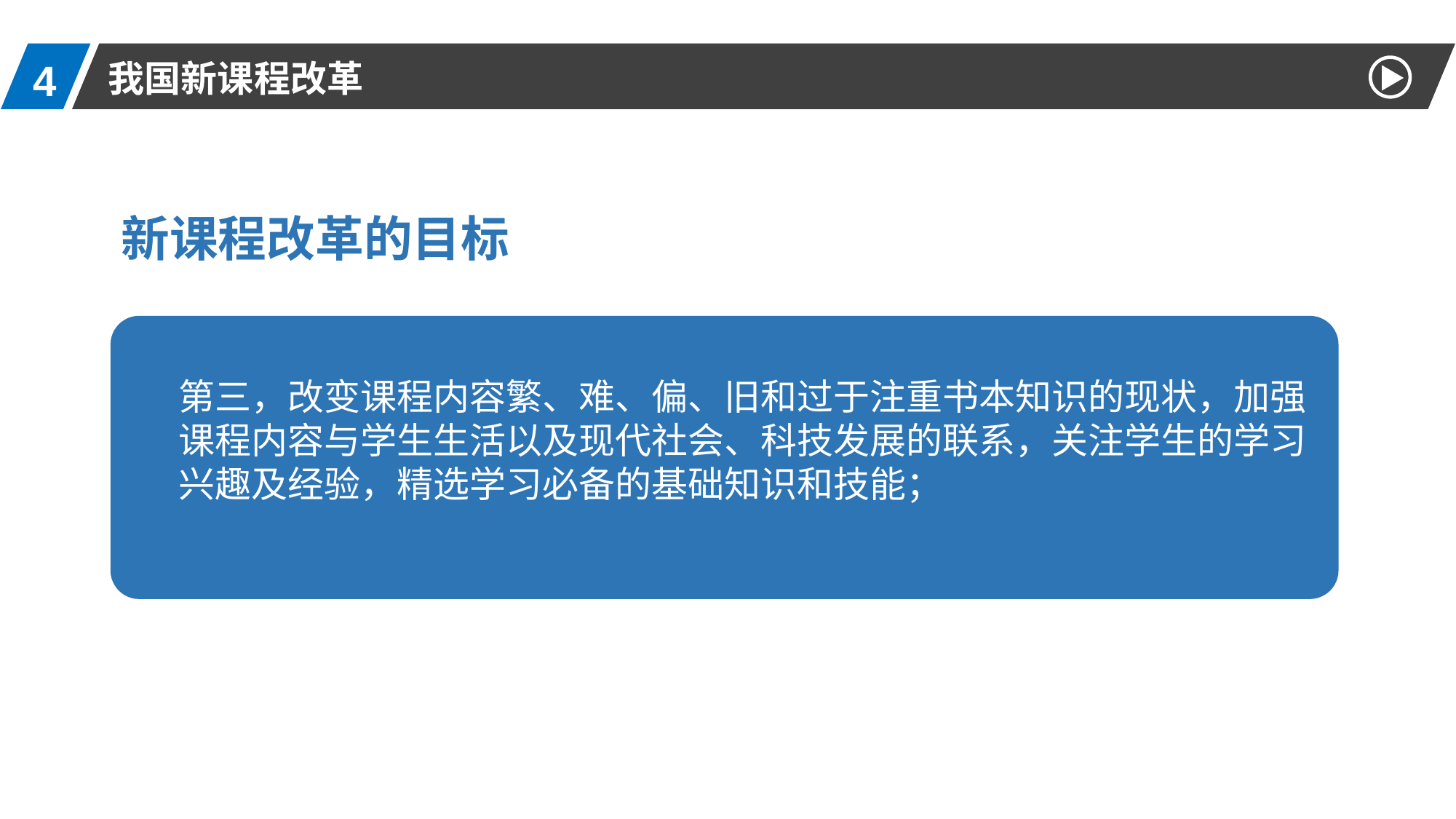

4
我国新课程改革

新课程改革的目标

第三，改变课程内容繁、难、偏、旧和过于注重书本知识的现状，加强课程内容与学生生活以及现代社会、科技发展的联系，关注学生的学习兴趣及经验，精选学习必备的基础知识和技能；